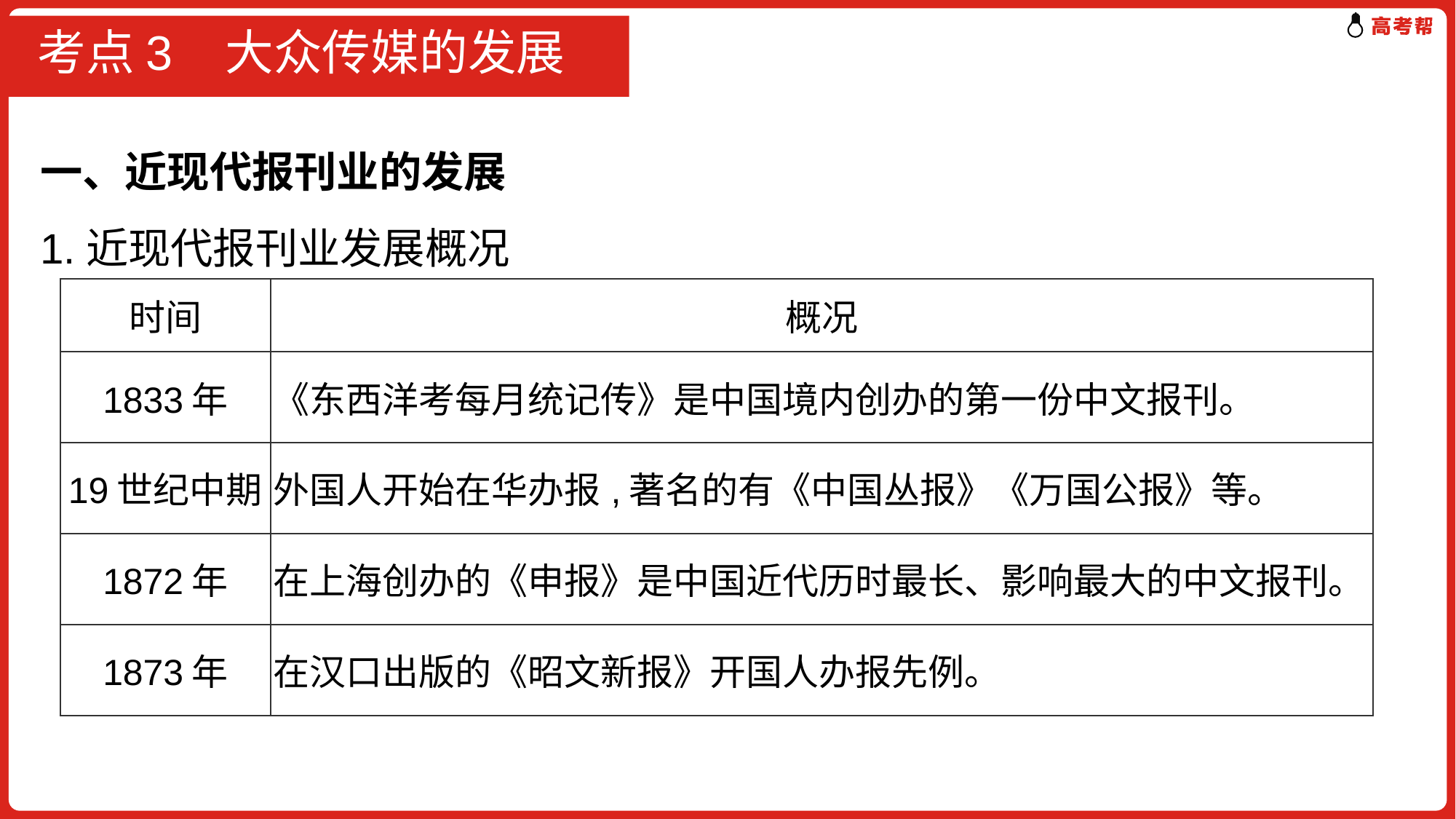

# 考点3   大众传媒的发展
一、近现代报刊业的发展
1.近现代报刊业发展概况
| 时间 | 概况 |
| --- | --- |
| 1833年 | 《东西洋考每月统记传》是中国境内创办的第一份中文报刊。 |
| 19世纪中期 | 外国人开始在华办报,著名的有《中国丛报》《万国公报》等。 |
| 1872年 | 在上海创办的《申报》是中国近代历时最长、影响最大的中文报刊。 |
| 1873年 | 在汉口出版的《昭文新报》开国人办报先例。 |